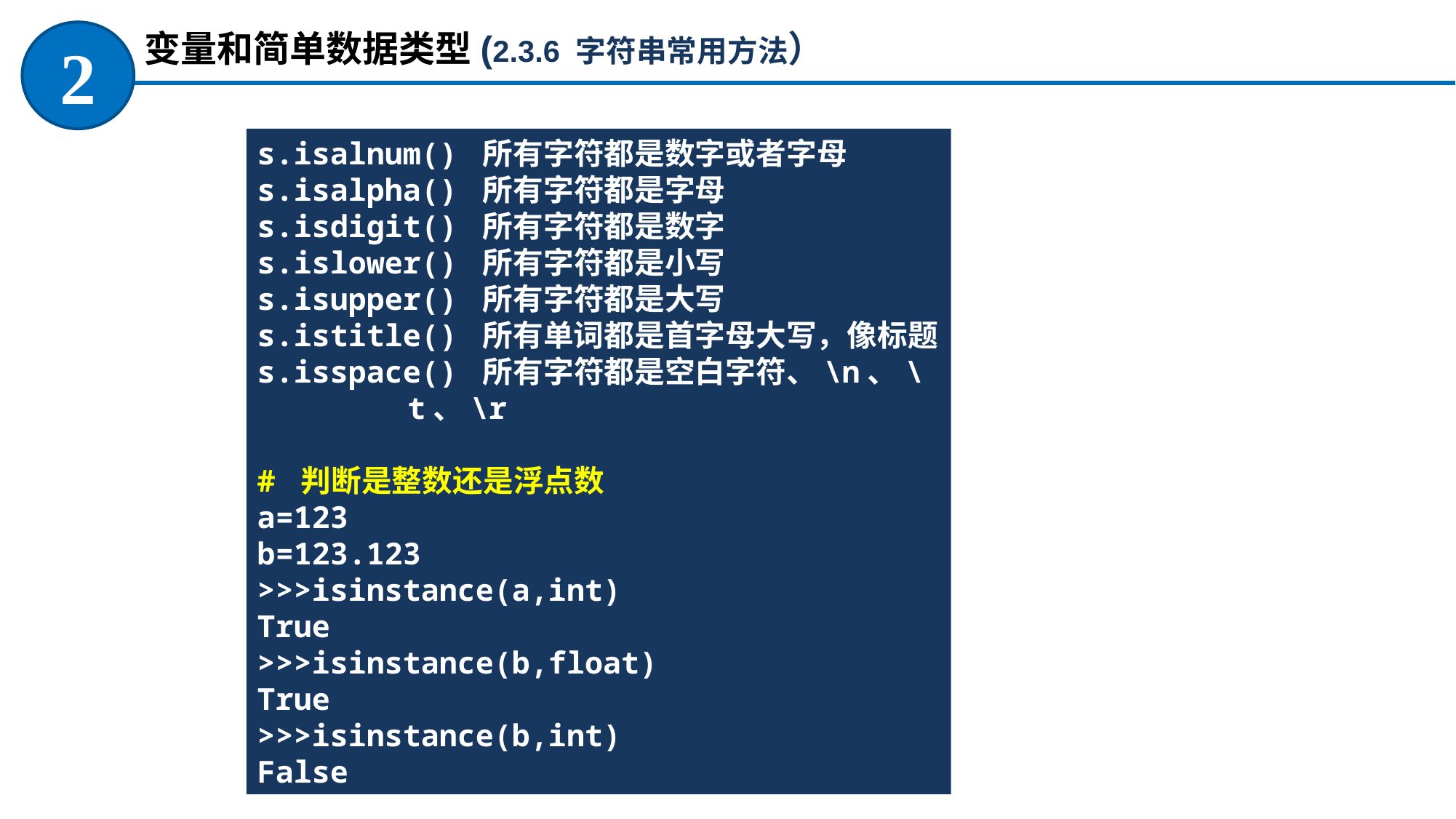

变量和简单数据类型(2.3.6 字符串常用方法）
2
s.isalnum() 所有字符都是数字或者字母
s.isalpha() 所有字符都是字母
s.isdigit() 所有字符都是数字
s.islower() 所有字符都是小写
s.isupper() 所有字符都是大写
s.istitle() 所有单词都是首字母大写，像标题
s.isspace() 所有字符都是空白字符、\n、\t、\r

# 判断是整数还是浮点数
a=123
b=123.123
>>>isinstance(a,int)
True
>>>isinstance(b,float)
True
>>>isinstance(b,int)
False